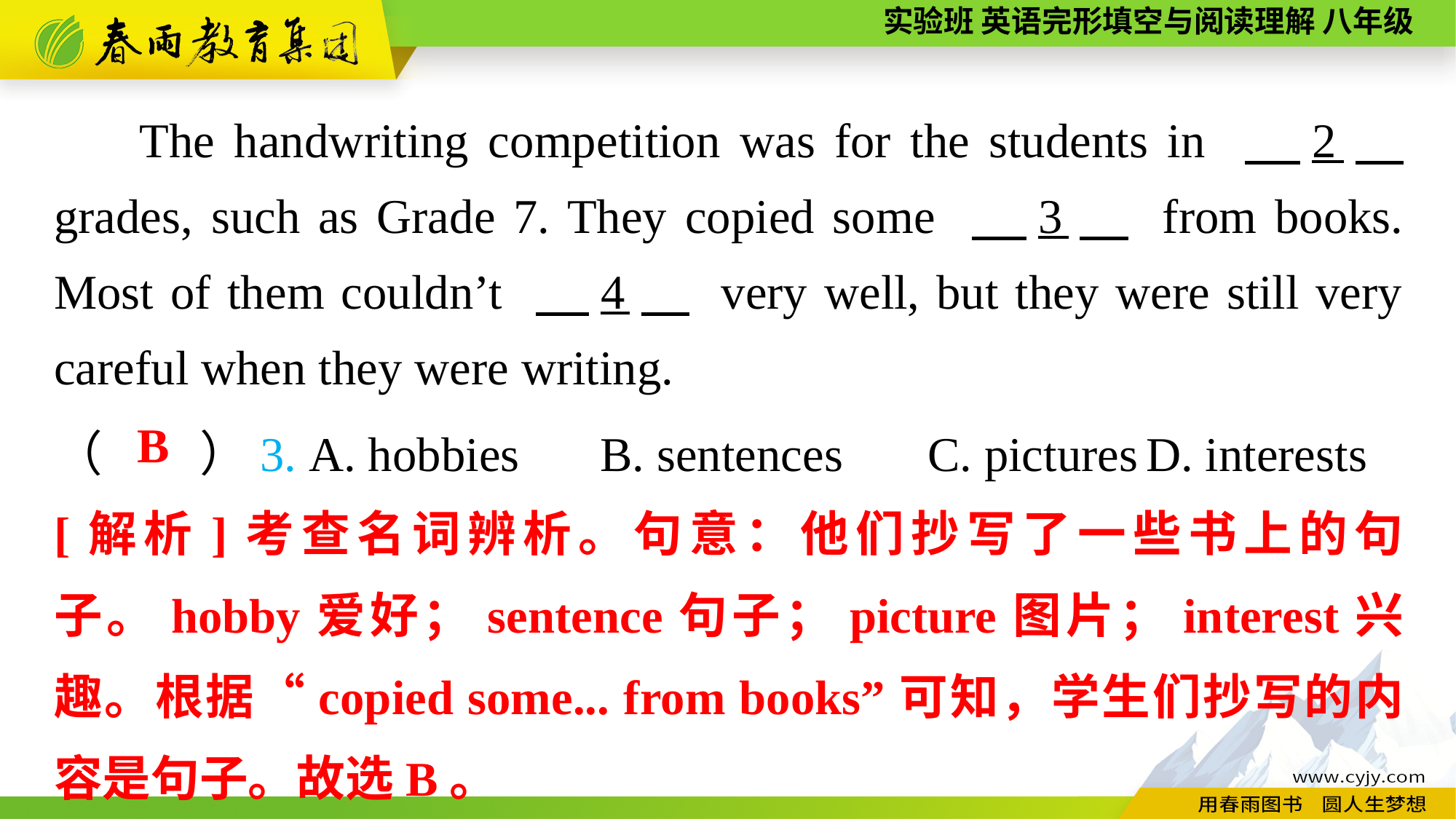

The handwriting competition was for the students in 　2　 grades, such as Grade 7. They copied some 　3　 from books. Most of them couldn’t 　4　 very well, but they were still very careful when they were writing.
（　　）3. A. hobbies	B. sentences	C. pictures	D. interests
B
[解析]考查名词辨析。句意：他们抄写了一些书上的句子。hobby爱好；sentence句子；picture图片；interest兴趣。根据“copied some... from books”可知，学生们抄写的内容是句子。故选B。